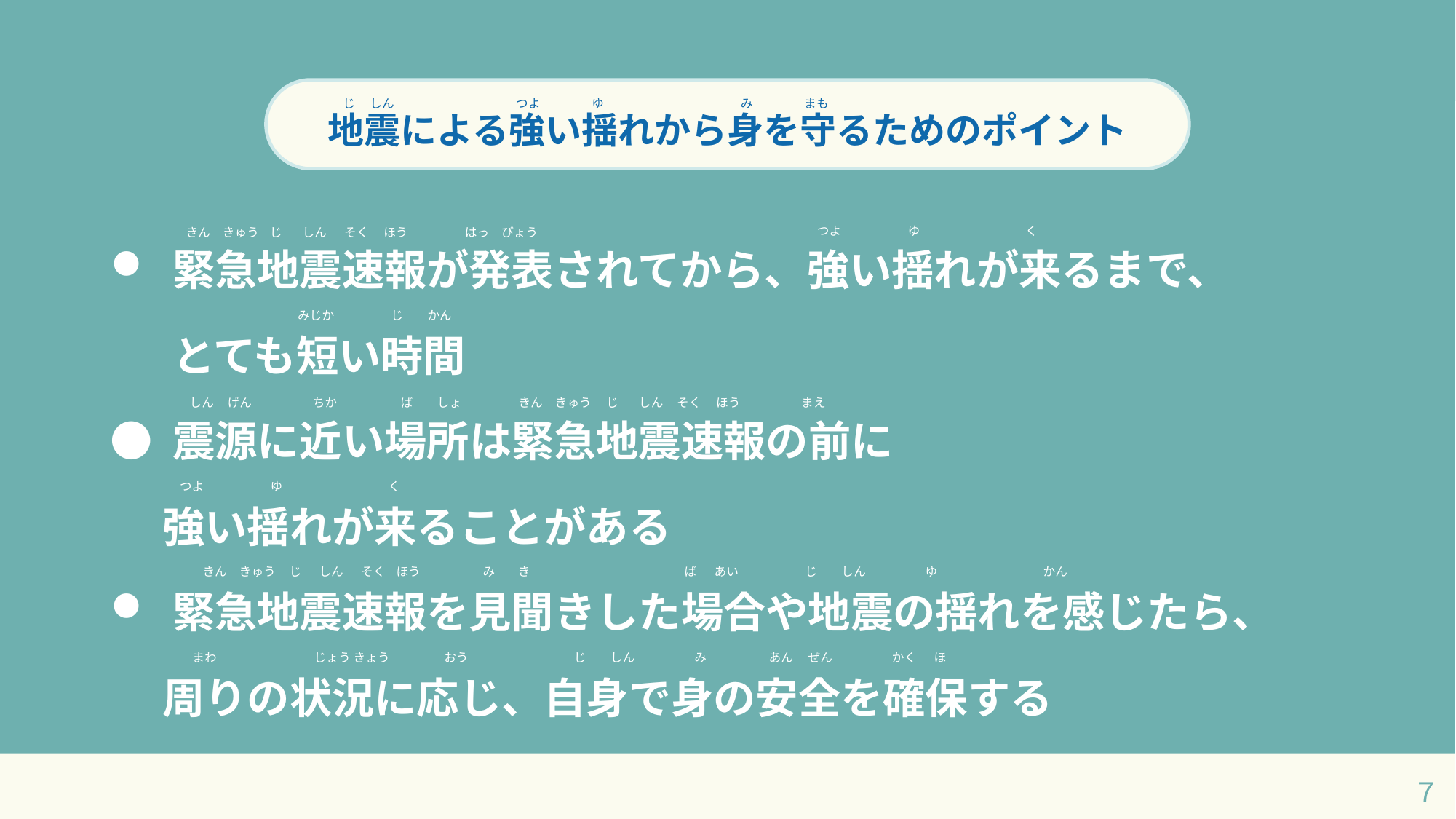

地震による強い揺れから身を守るためのポイント
じ　 しん　　　　　　　　　　つよ 　　　　ゆ 　　　　　　　　　　　み　　　　 まも
 緊急地震速報が発表されてから、強い揺れが来るまで、
 　とても短い時間
● 震源に近い場所は緊急地震速報の前に
　 強い揺れが来ることがある
 緊急地震速報を見聞きした場合や地震の揺れを感じたら、
　 周りの状況に応じ、自身で身の安全を確保する
つよ　　　　 　 ゆ　　　　　　　　   く
きん　きゅう    じ　   しん  　そく　 ほう　　　   　はっ　ぴょう
しん     げん　　　　　ちか　　　 　　ば　　しょ　　  　　 きん　きゅう　 じ   　しん     そく　 ほう　　　　　まえ
　　　　　　　　 みじか　　  　　 じ　　かん
つよ　　 　　　 ゆ　　　　　　 　　  く
きん　きゅう     じ　  しん　  そく    ほう　 　　   　 み   　 き　　　　　　 　　　  　　　ば　  あい　　 　　　 じ　　しん　　 　  　 ゆ　　  　　　　 　　かん
まわ　　　　　　　　じょう きょう　　  　　おう　　　　　　　　   じ　　しん　 　　　   み　 　　  　  あん　 ぜん　 　　　   かく　  ほ
７